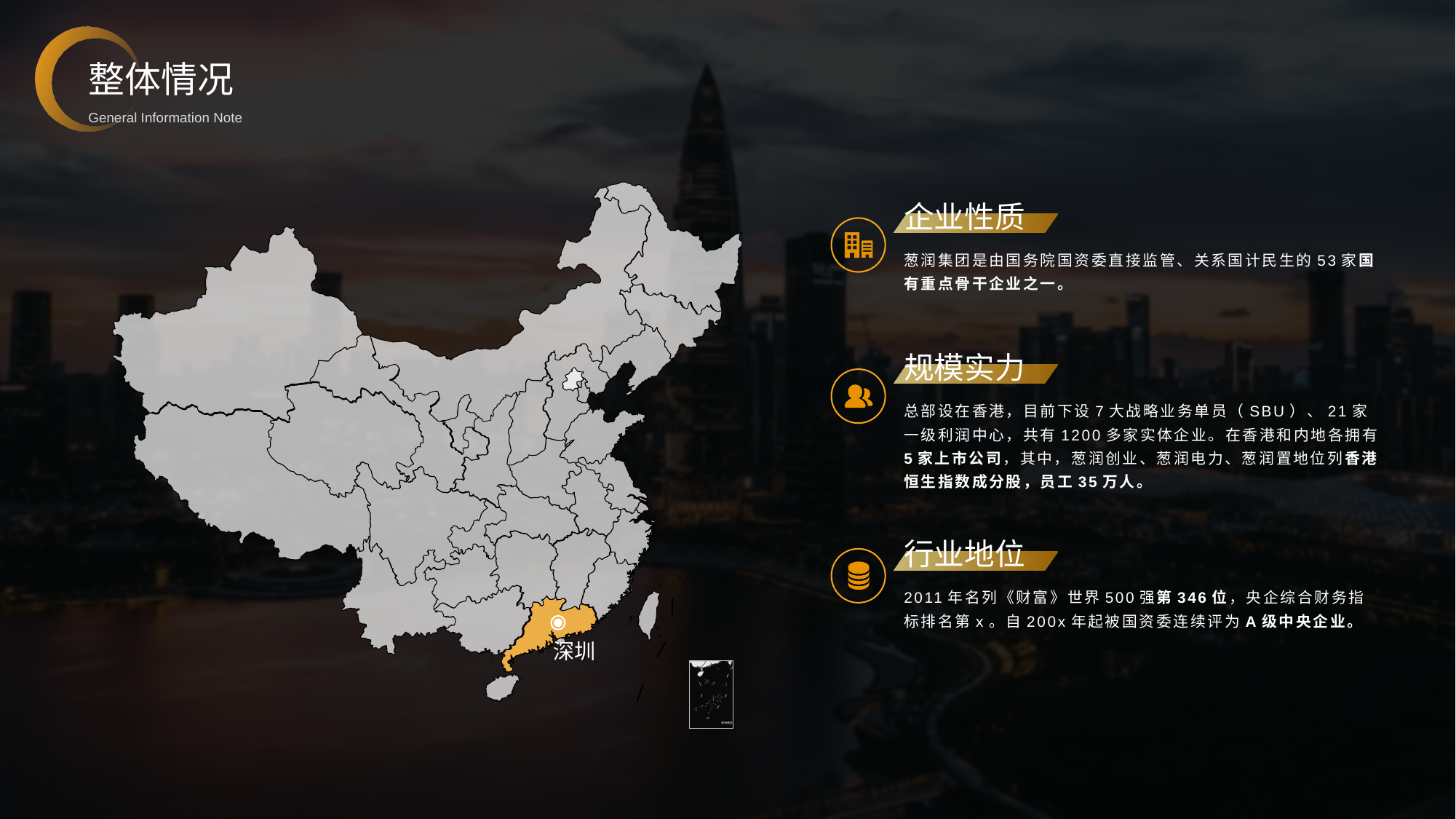

整体情况
General Information Note

企业性质

葱润集团是由国务院国资委直接监管、关系国计民生的53家国有重点骨干企业之一。

规模实力

总部设在香港，目前下设7大战略业务单员（SBU）、21家一级利润中心，共有1200多家实体企业。在香港和内地各拥有5家上市公司，其中，葱润创业、葱润电力、葱润置地位列香港恒生指数成分股，员工35万人。

行业地位

2011年名列《财富》世界500强第346位，央企综合财务指标排名第x。自200x年起被国资委连续评为A级中央企业。

深圳

南海诸岛